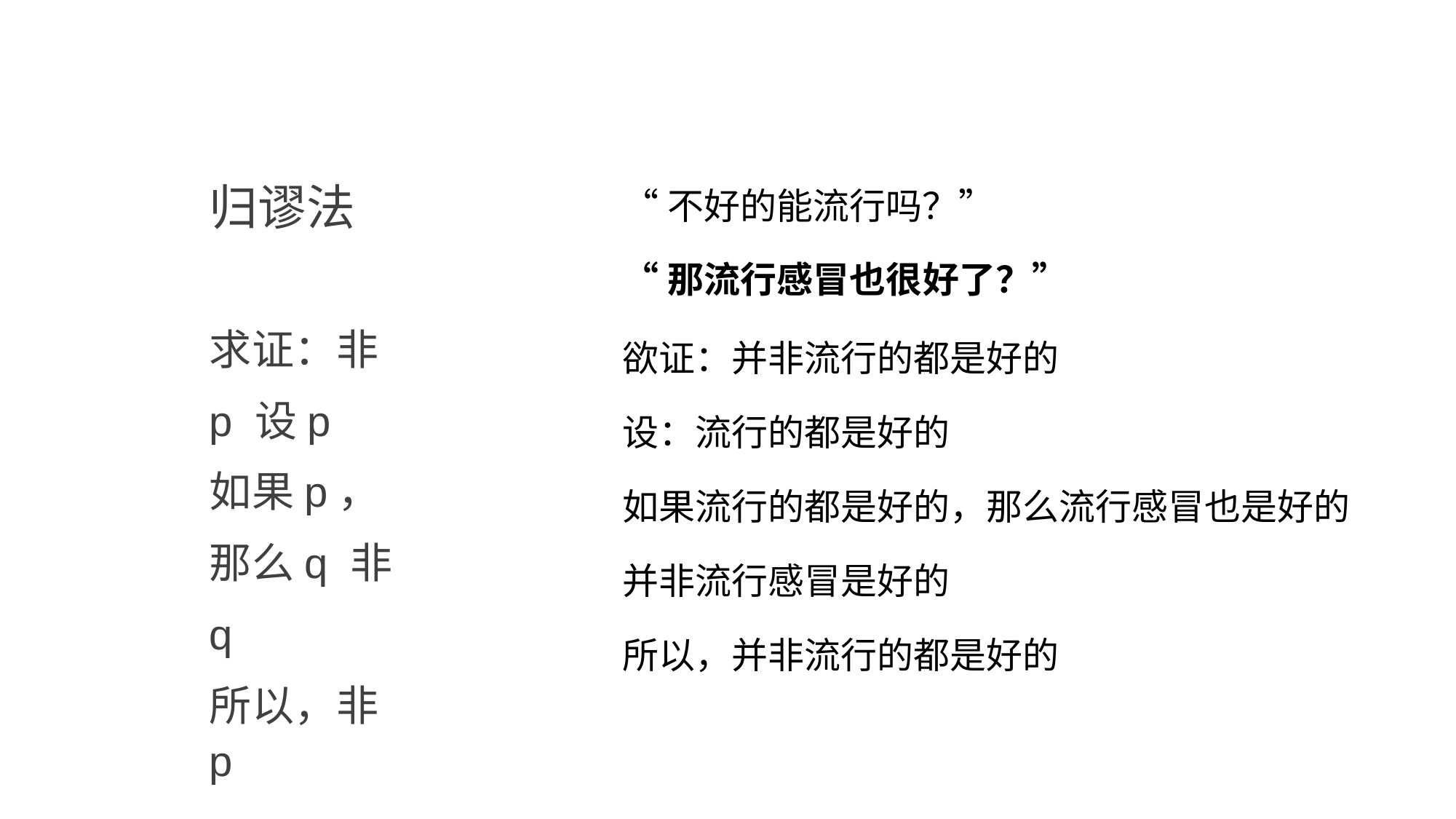

归谬法
求证：非p 设p
如果p，那么q 非q
所以，非p
“不好的能流行吗？”
“那流行感冒也很好了？”
欲证：并非流行的都是好的
设：流行的都是好的
如果流行的都是好的，那么流行感冒也是好的 并非流行感冒是好的
所以，并非流行的都是好的